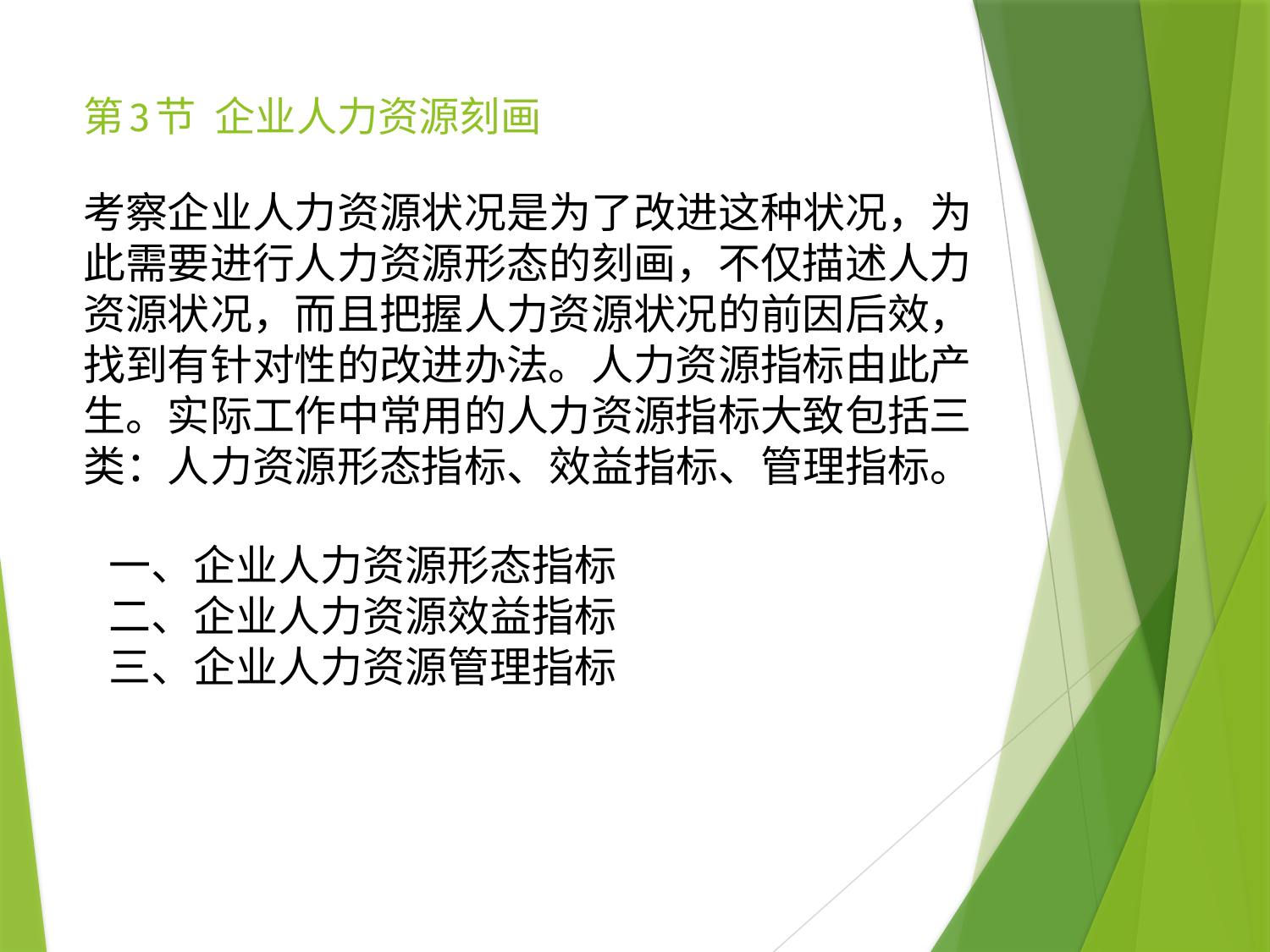

# 第3节  企业人力资源刻画
考察企业人力资源状况是为了改进这种状况，为此需要进行人力资源形态的刻画，不仅描述人力资源状况，而且把握人力资源状况的前因后效，找到有针对性的改进办法。人力资源指标由此产生。实际工作中常用的人力资源指标大致包括三类：人力资源形态指标、效益指标、管理指标。

一、企业人力资源形态指标
二、企业人力资源效益指标
三、企业人力资源管理指标